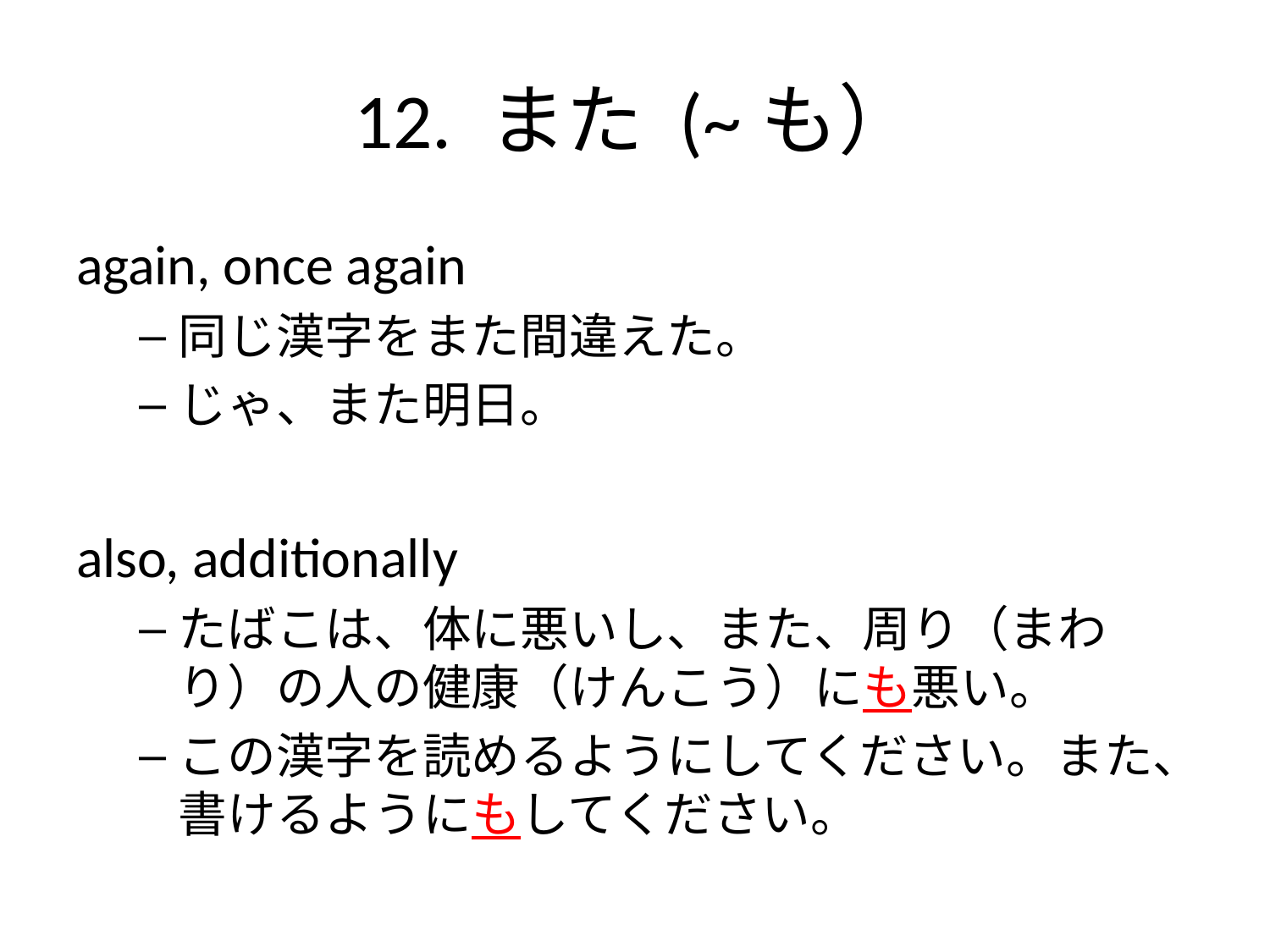

# 12. また (~も）
again, once again
同じ漢字をまた間違えた。
じゃ、また明日。

also, additionally
たばこは、体に悪いし、また、周り（まわり）の人の健康（けんこう）にも悪い。
この漢字を読めるようにしてください。また、書けるようにもしてください。